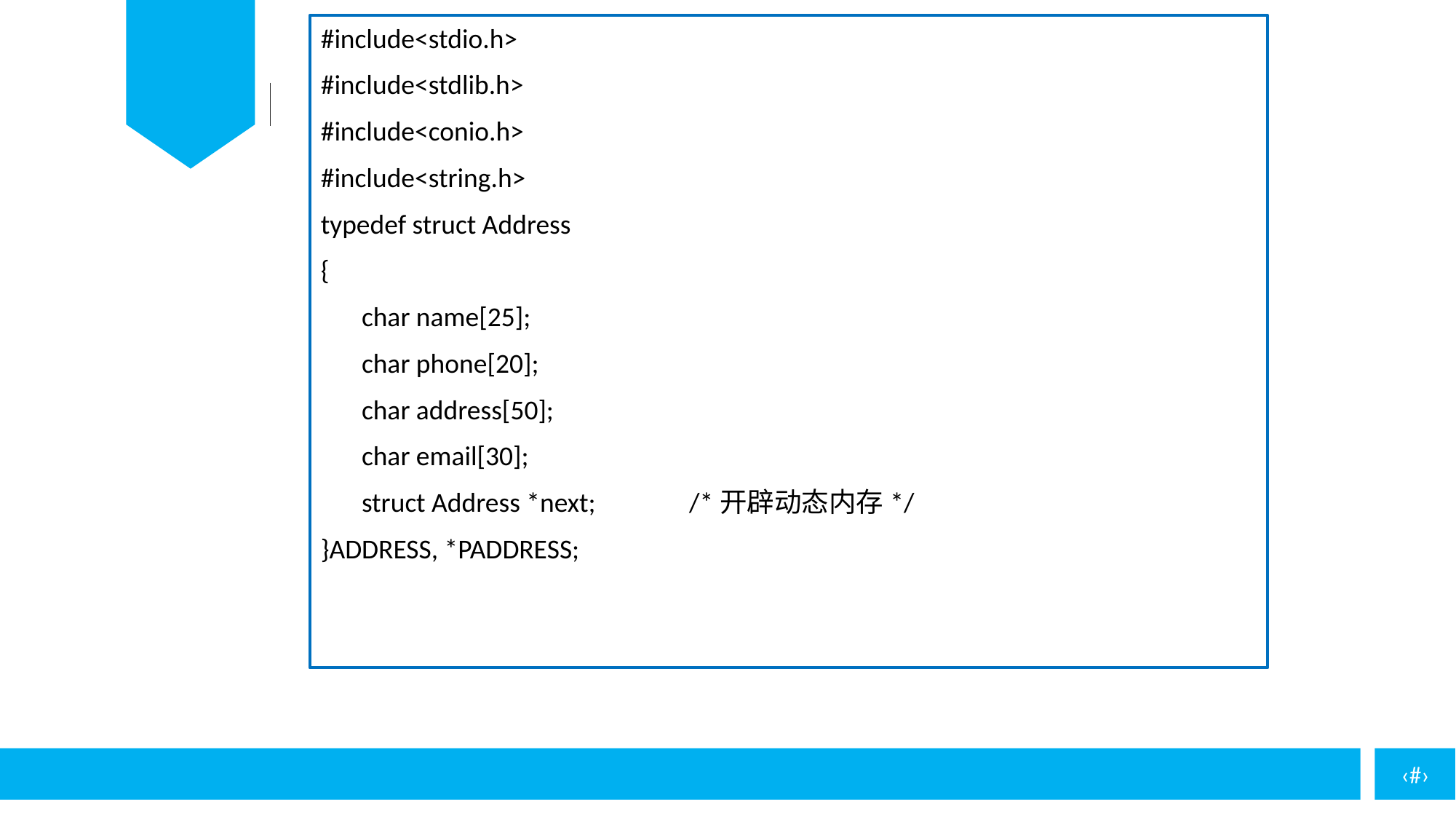

#include<stdio.h>
#include<stdlib.h>
#include<conio.h>
#include<string.h>
typedef struct Address
{
	char name[25];
	char phone[20];
	char address[50];
	char email[30];
	struct Address *next;	/*开辟动态内存*/
}ADDRESS, *PADDRESS;